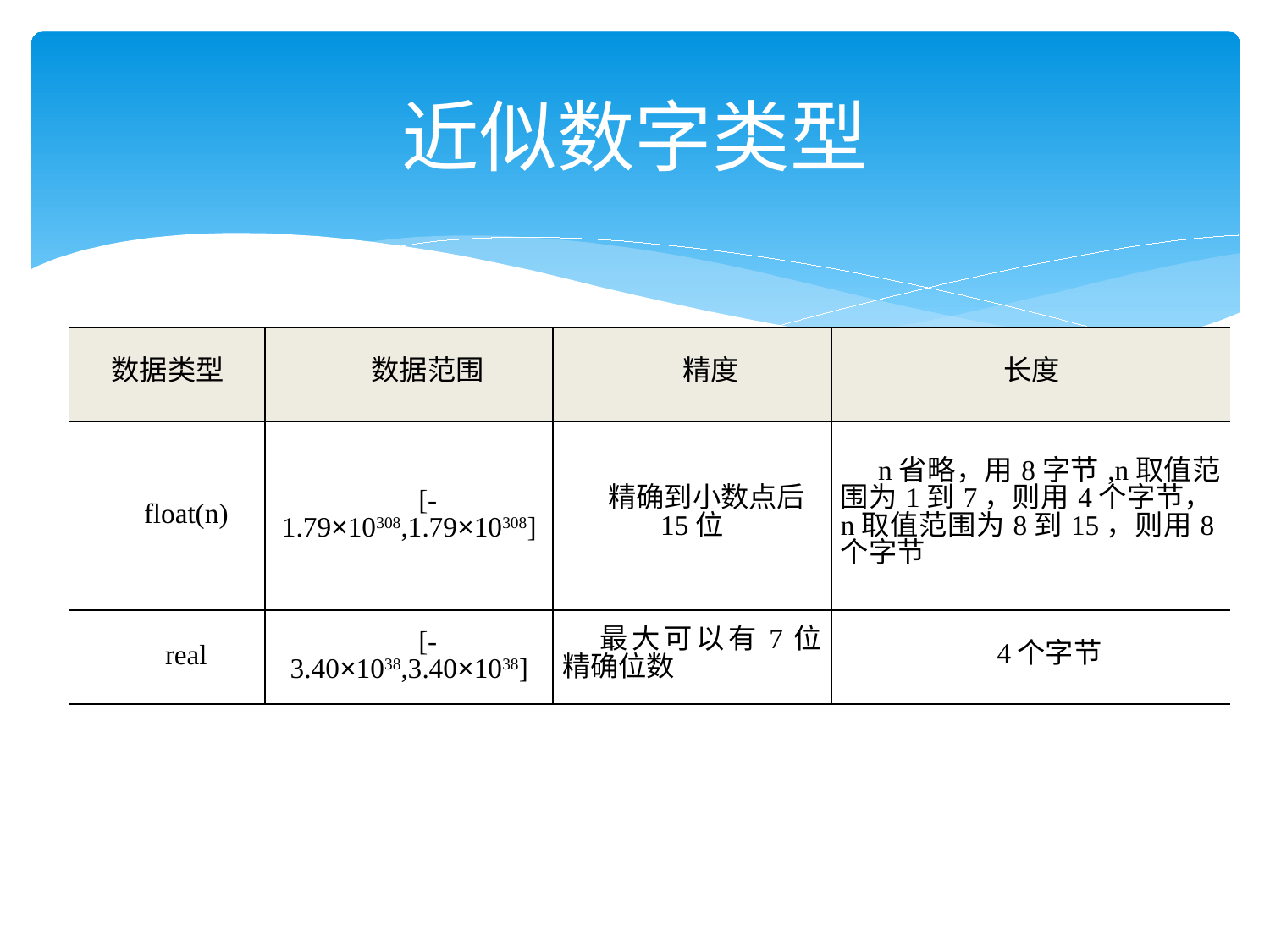

# 近似数字类型
| 数据类型 | 数据范围 | 精度 | 长度 |
| --- | --- | --- | --- |
| float(n) | [-1.79×10308,1.79×10308] | 精确到小数点后15位 | n省略，用8字节,n取值范围为1到7，则用4个字节，n取值范围为8到15，则用8个字节 |
| real | [-3.40×1038,3.40×1038] | 最大可以有7位精确位数 | 4个字节 |